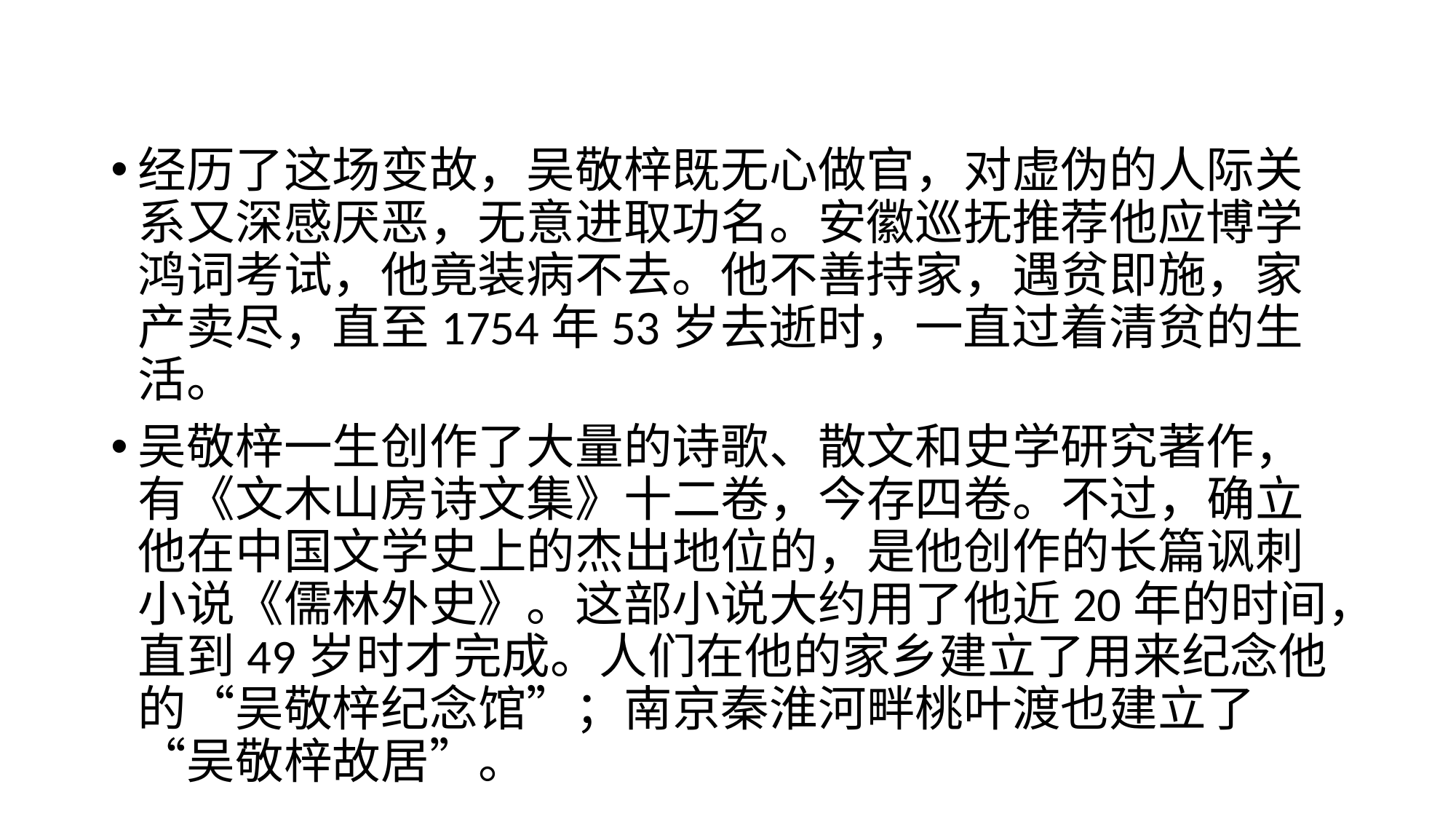

经历了这场变故，吴敬梓既无心做官，对虚伪的人际关系又深感厌恶，无意进取功名。安徽巡抚推荐他应博学鸿词考试，他竟装病不去。他不善持家，遇贫即施，家产卖尽，直至1754年53岁去逝时，一直过着清贫的生活。
吴敬梓一生创作了大量的诗歌、散文和史学研究著作，有《文木山房诗文集》十二卷，今存四卷。不过，确立他在中国文学史上的杰出地位的，是他创作的长篇讽刺小说《儒林外史》。这部小说大约用了他近20年的时间，直到49岁时才完成。人们在他的家乡建立了用来纪念他的“吴敬梓纪念馆”；南京秦淮河畔桃叶渡也建立了“吴敬梓故居”。